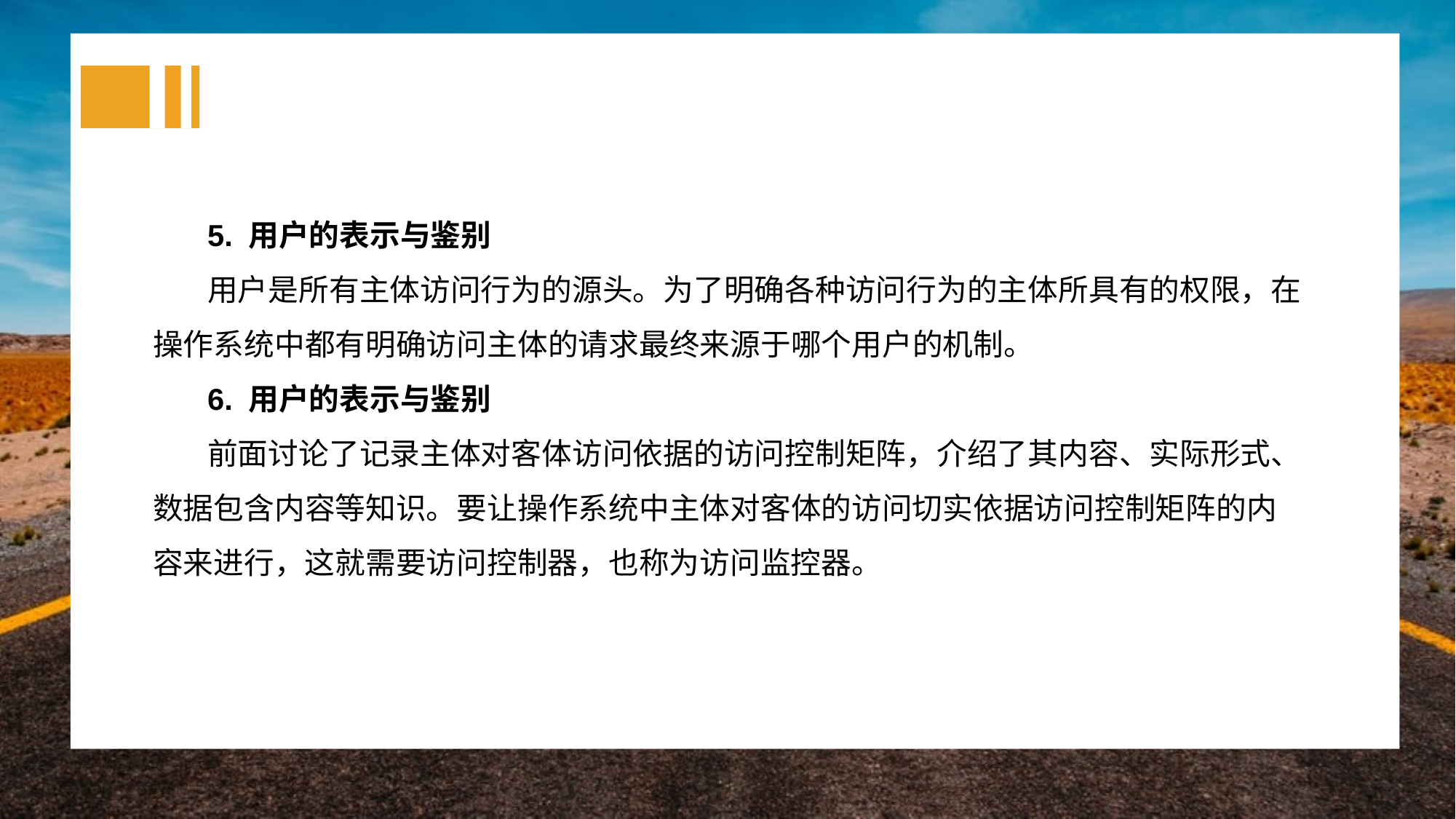

5. 用户的表示与鉴别
用户是所有主体访问行为的源头。为了明确各种访问行为的主体所具有的权限，在操作系统中都有明确访问主体的请求最终来源于哪个用户的机制。
6. 用户的表示与鉴别
前面讨论了记录主体对客体访问依据的访问控制矩阵，介绍了其内容、实际形式、数据包含内容等知识。要让操作系统中主体对客体的访问切实依据访问控制矩阵的内容来进行，这就需要访问控制器，也称为访问监控器。